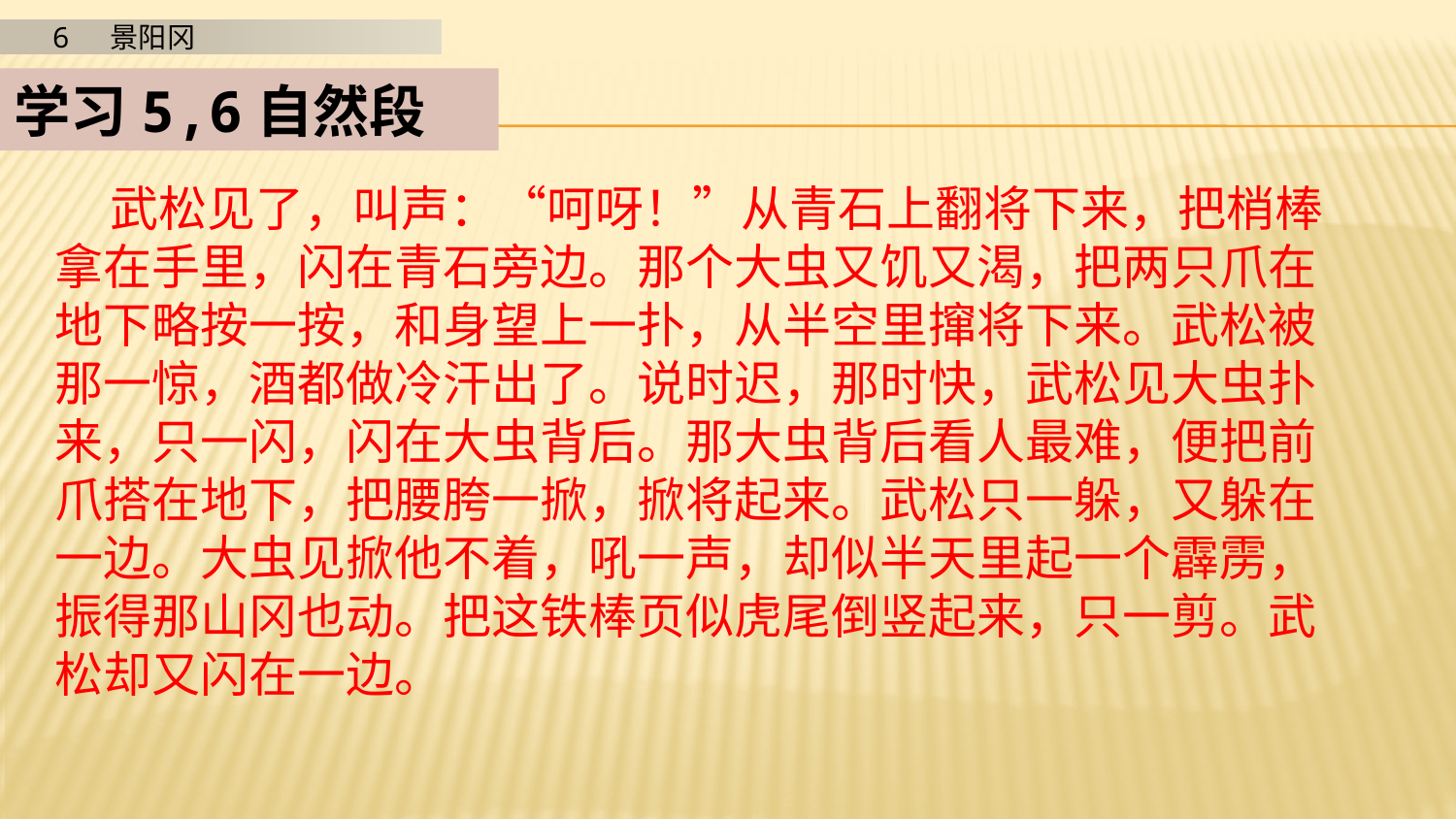

学习5,6自然段
    武松见了，叫声：“呵呀！”从青石上翻将下来，把梢棒拿在手里，闪在青石旁边。那个大虫又饥又渴，把两只爪在地下略按一按，和身望上一扑，从半空里撺将下来。武松被那一惊，酒都做冷汗出了。说时迟，那时快，武松见大虫扑来，只一闪，闪在大虫背后。那大虫背后看人最难，便把前爪搭在地下，把腰胯一掀，掀将起来。武松只一躲，又躲在一边。大虫见掀他不着，吼一声，却似半天里起一个霹雳，振得那山冈也动。把这铁棒页似虎尾倒竖起来，只一剪。武松却又闪在一边。